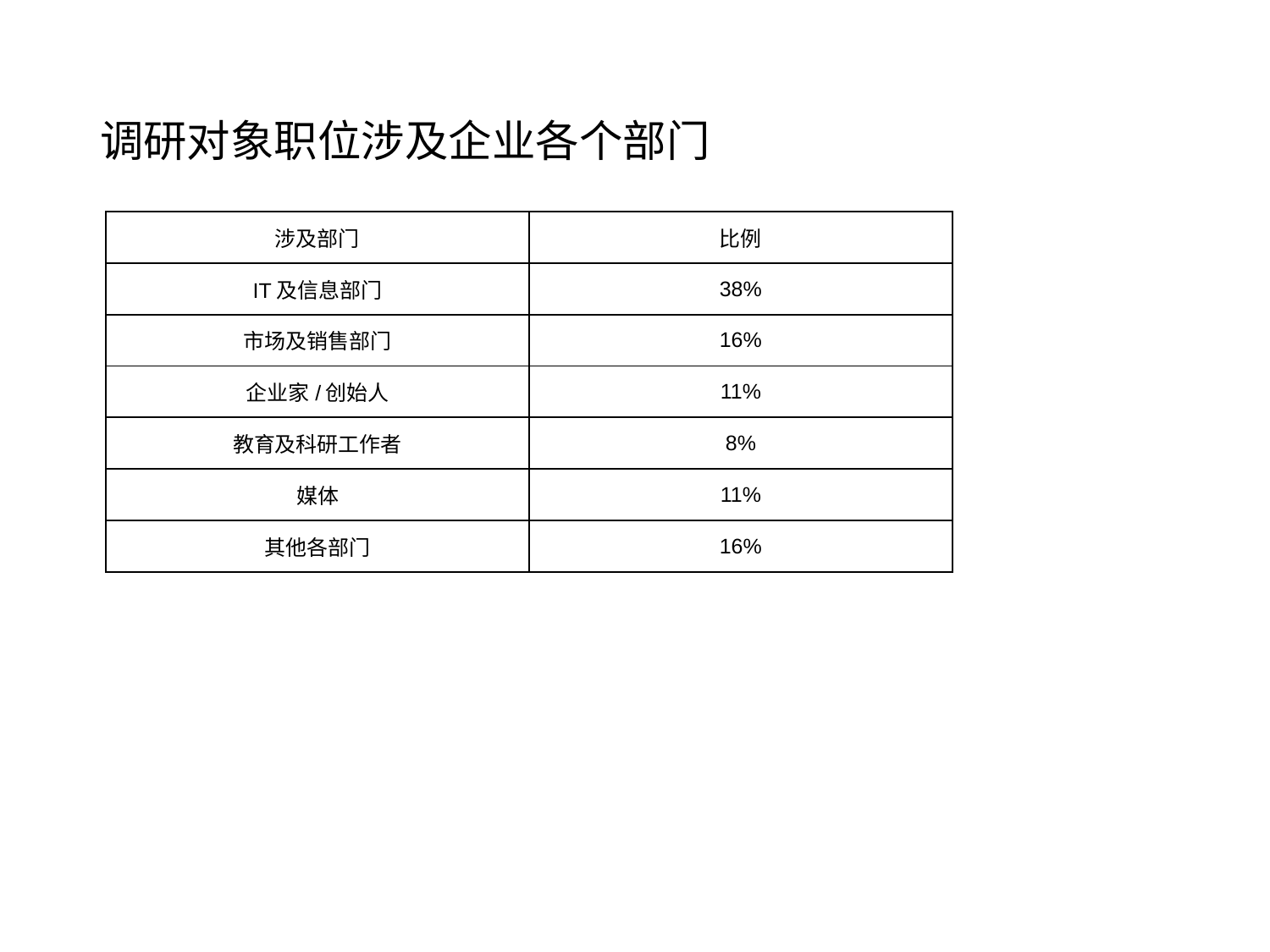

# 调研对象职位涉及企业各个部门
| 涉及部门 | 比例 |
| --- | --- |
| IT及信息部门 | 38% |
| 市场及销售部门 | 16% |
| 企业家/创始人 | 11% |
| 教育及科研工作者 | 8% |
| 媒体 | 11% |
| 其他各部门 | 16% |